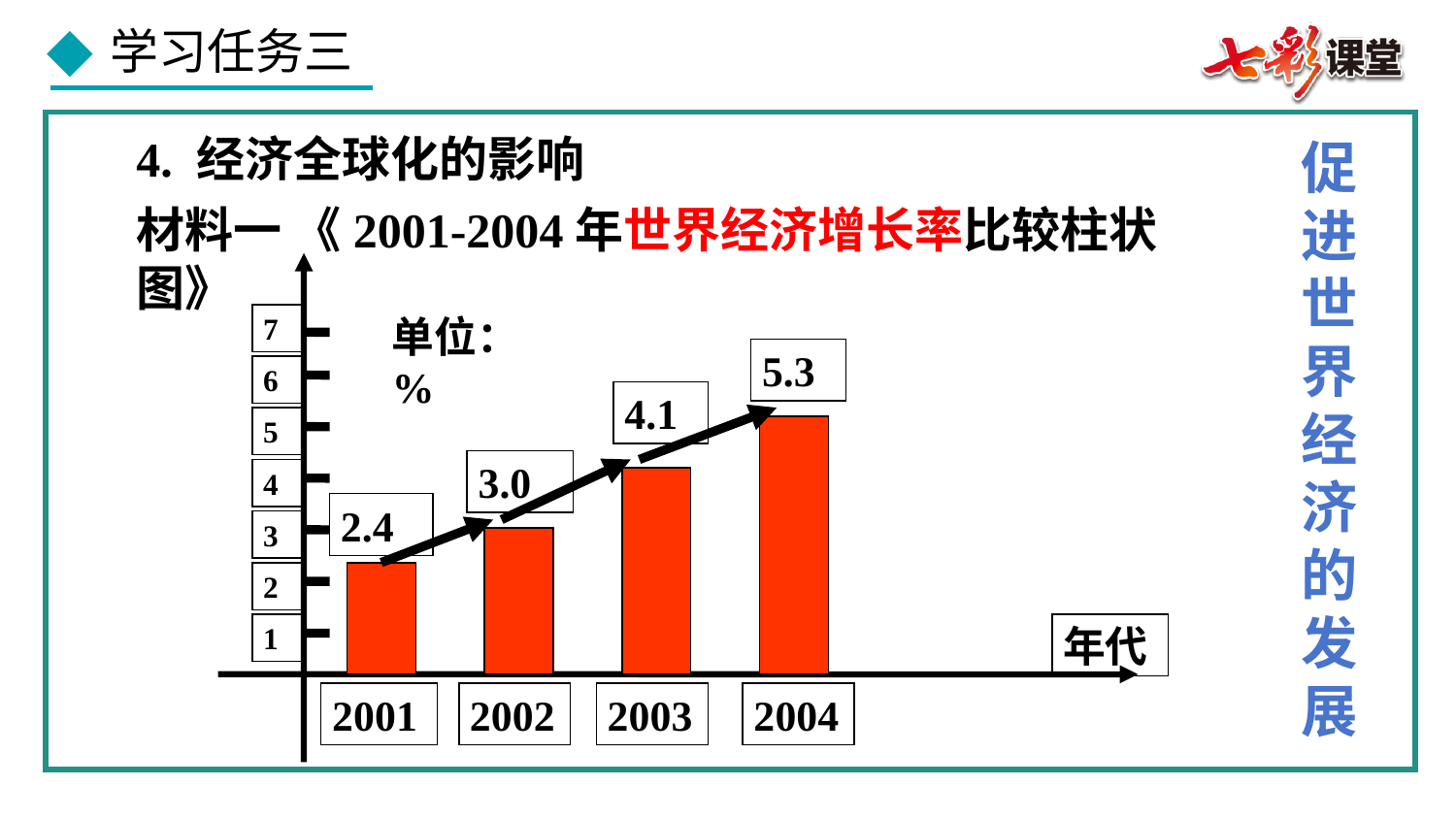

4. 经济全球化的影响
促进世界经济的发展
材料一 《2001-2004年世界经济增长率比较柱状图》

7
单位：%

5.3
6

4.1
5

3.0
4

2.4
3

2

1
年代

2001
2002
2003
2004